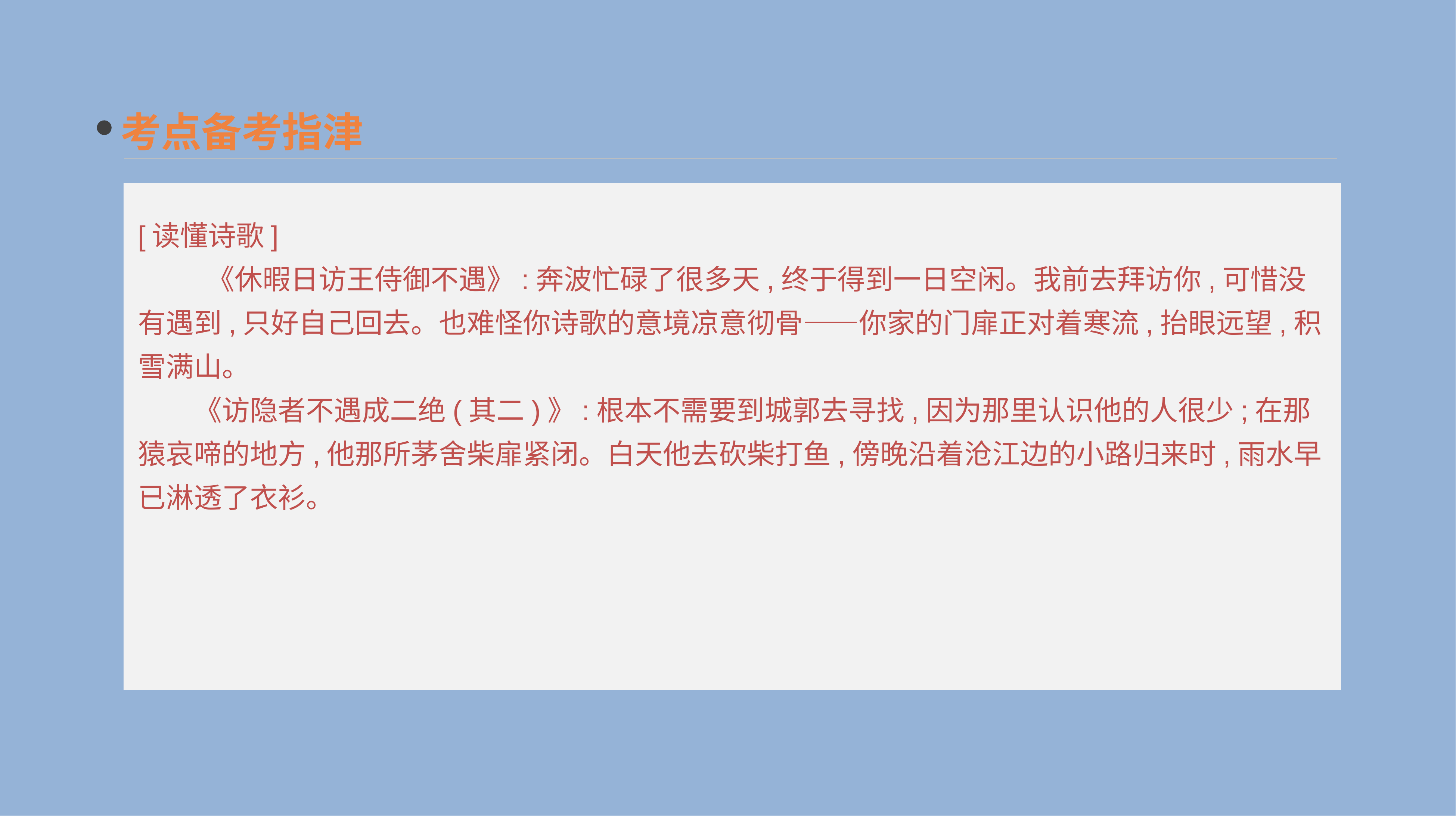

考点备考指津

[读懂诗歌]
 　　《休暇日访王侍御不遇》:奔波忙碌了很多天,终于得到一日空闲。我前去拜访你,可惜没有遇到,只好自己回去。也难怪你诗歌的意境凉意彻骨——你家的门扉正对着寒流,抬眼远望,积雪满山。
　　《访隐者不遇成二绝(其二)》:根本不需要到城郭去寻找,因为那里认识他的人很少;在那猿哀啼的地方,他那所茅舍柴扉紧闭。白天他去砍柴打鱼,傍晚沿着沧江边的小路归来时,雨水早已淋透了衣衫。